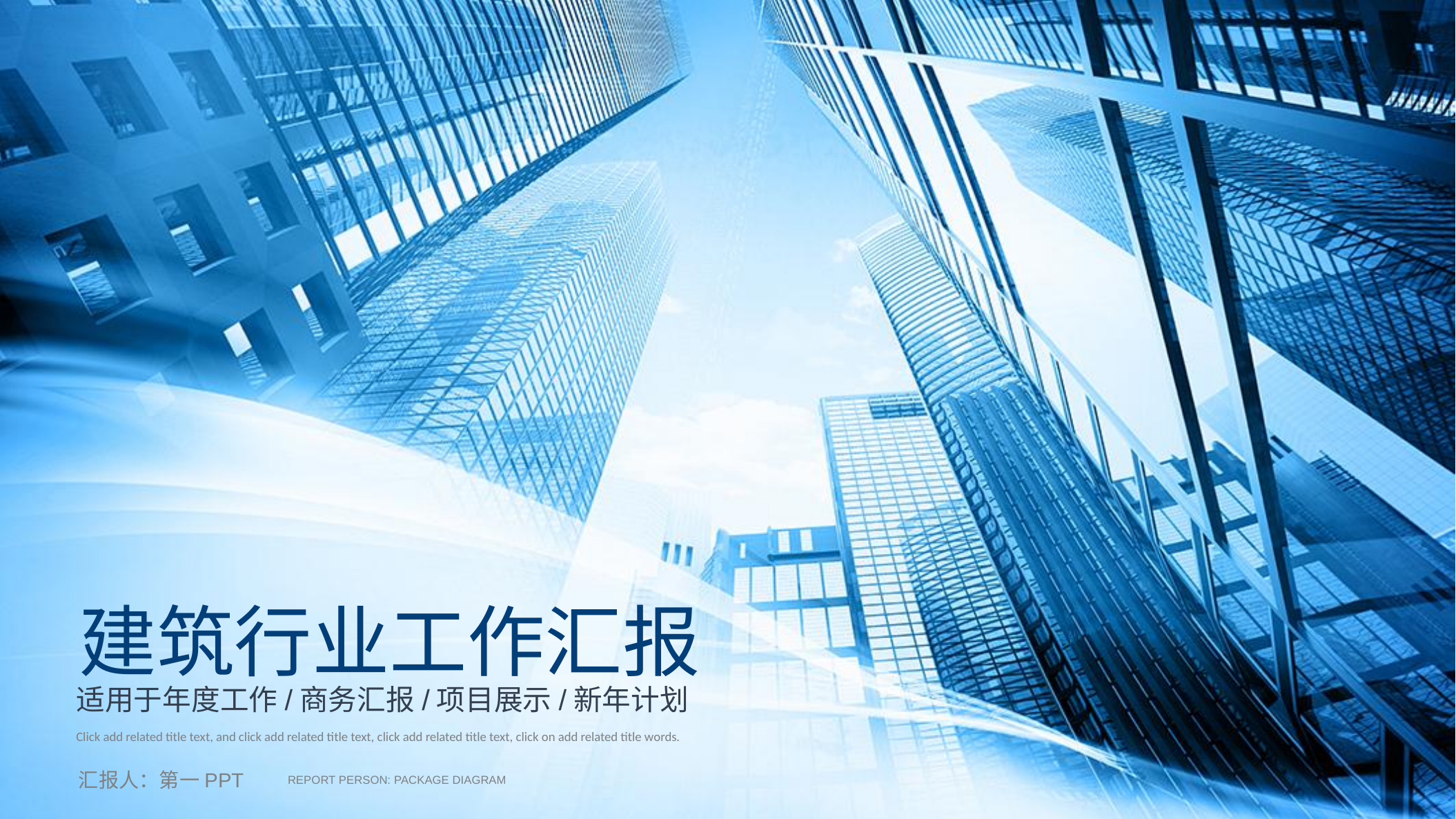

建筑行业工作汇报
适用于年度工作/商务汇报/项目展示/新年计划
Click add related title text, and click add related title text, click add related title text, click on add related title words.
汇报人：第一PPT
Report person: package diagram